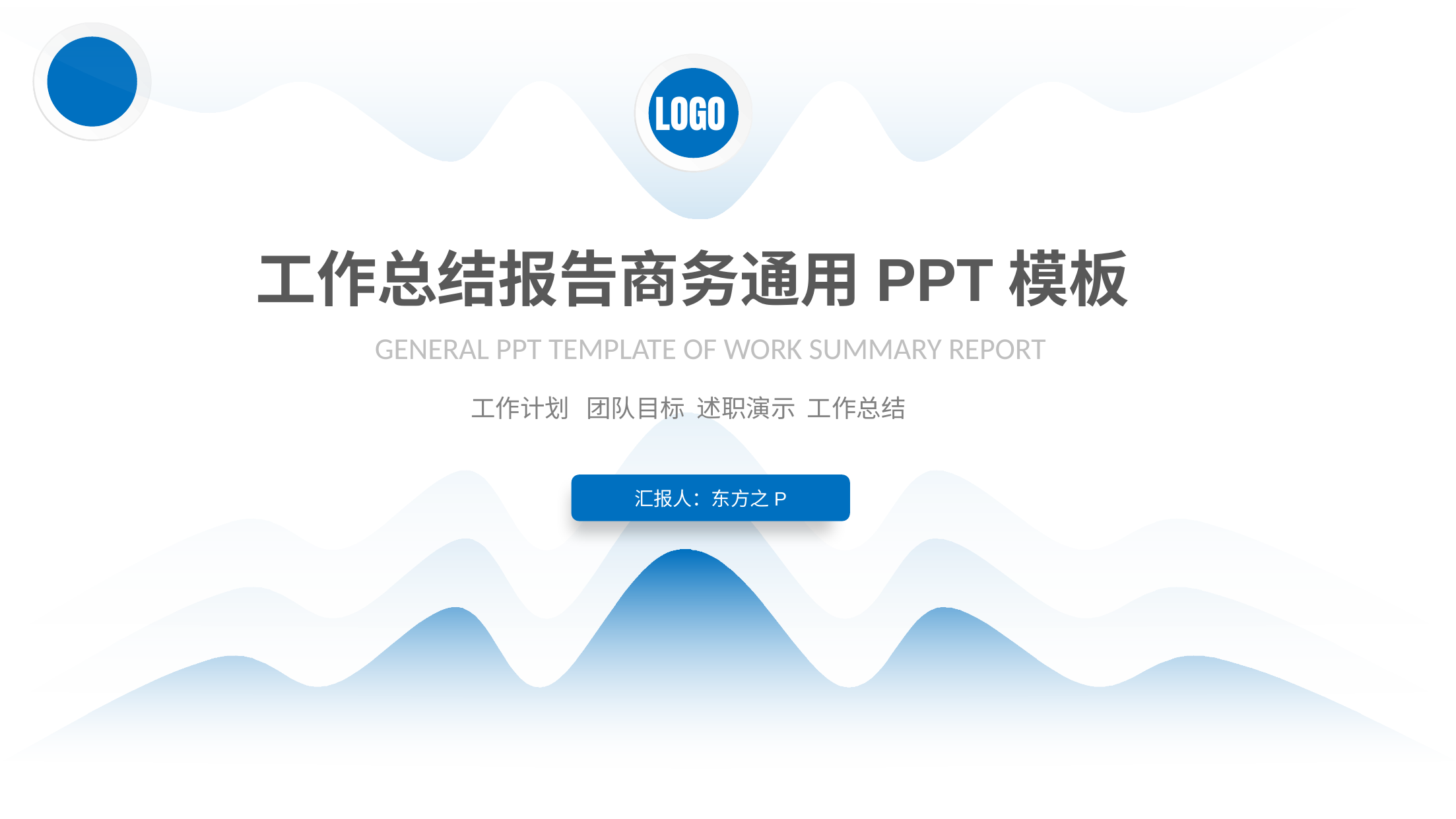

LOGO
工作总结报告商务通用PPT模板
 GENERAL PPT TEMPLATE OF WORK SUMMARY REPORT
工作计划   团队目标  述职演示  工作总结

汇报人：东方之P